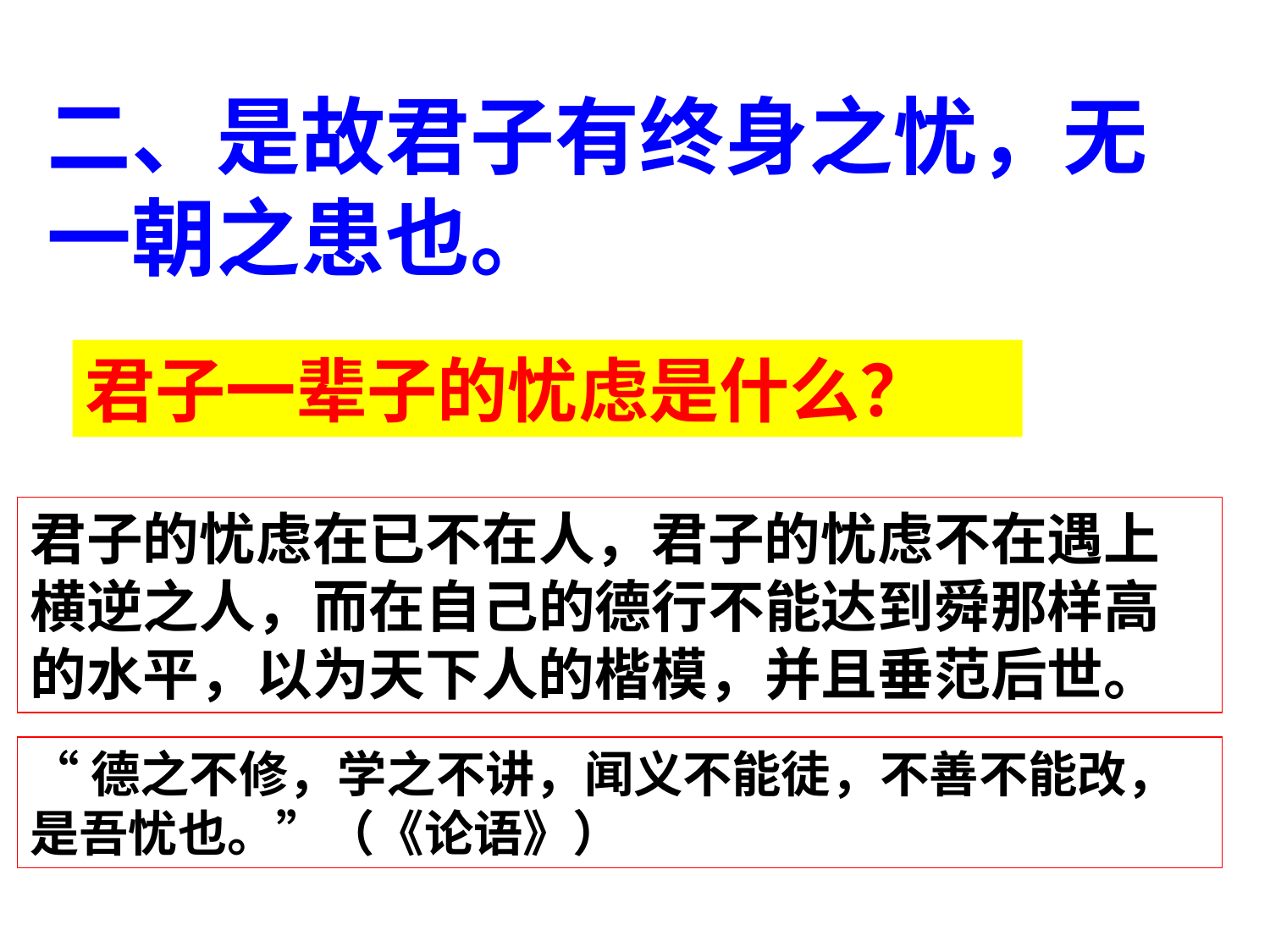

二、是故君子有终身之忧，无一朝之患也。
君子一辈子的忧虑是什么？
君子的忧虑在已不在人，君子的忧虑不在遇上横逆之人，而在自己的德行不能达到舜那样高的水平，以为天下人的楷模，并且垂范后世。
“德之不修，学之不讲，闻义不能徒，不善不能改，是吾忧也。”（《论语》）